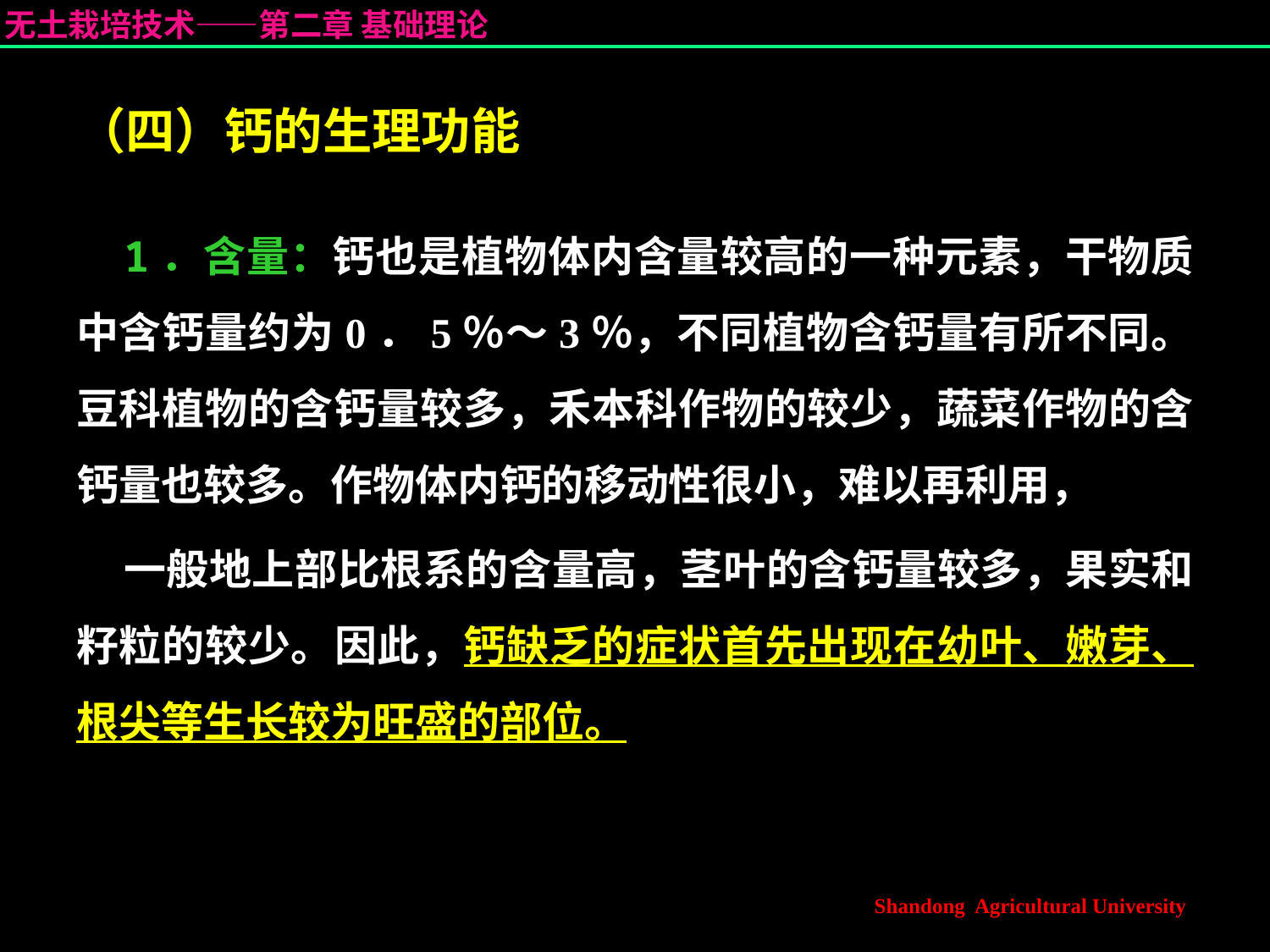

# （四）钙的生理功能
1．含量：钙也是植物体内含量较高的一种元素，干物质中含钙量约为0．5％～3％，不同植物含钙量有所不同。豆科植物的含钙量较多，禾本科作物的较少，蔬菜作物的含钙量也较多。作物体内钙的移动性很小，难以再利用，
一般地上部比根系的含量高，茎叶的含钙量较多，果实和籽粒的较少。因此，钙缺乏的症状首先出现在幼叶、嫩芽、根尖等生长较为旺盛的部位。